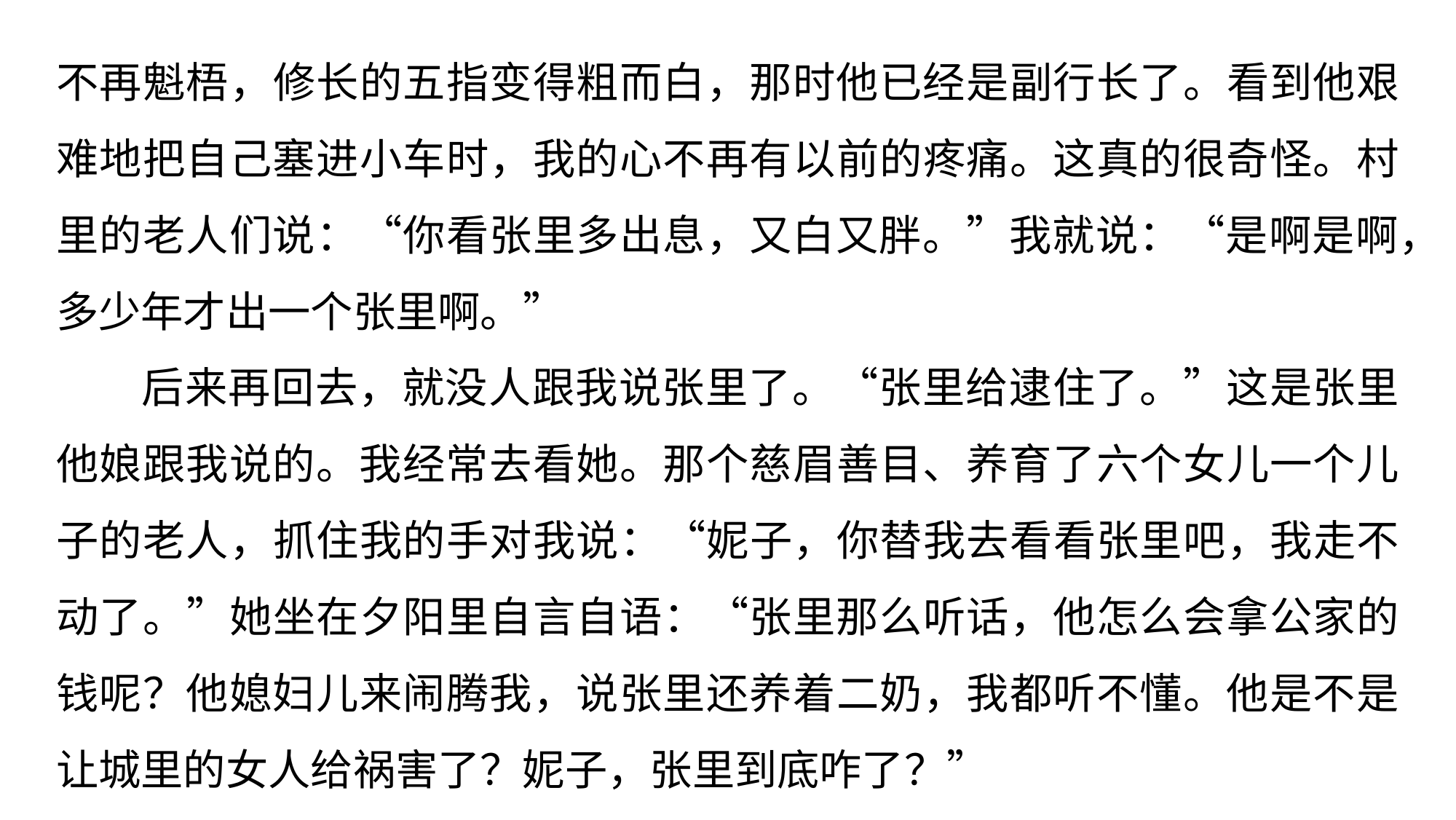

不再魁梧，修长的五指变得粗而白，那时他已经是副行长了。看到他艰难地把自己塞进小车时，我的心不再有以前的疼痛。这真的很奇怪。村里的老人们说：“你看张里多出息，又白又胖。”我就说：“是啊是啊，多少年才出一个张里啊。”
后来再回去，就没人跟我说张里了。“张里给逮住了。”这是张里他娘跟我说的。我经常去看她。那个慈眉善目、养育了六个女儿一个儿子的老人，抓住我的手对我说：“妮子，你替我去看看张里吧，我走不动了。”她坐在夕阳里自言自语：“张里那么听话，他怎么会拿公家的钱呢？他媳妇儿来闹腾我，说张里还养着二奶，我都听不懂。他是不是让城里的女人给祸害了？妮子，张里到底咋了？”